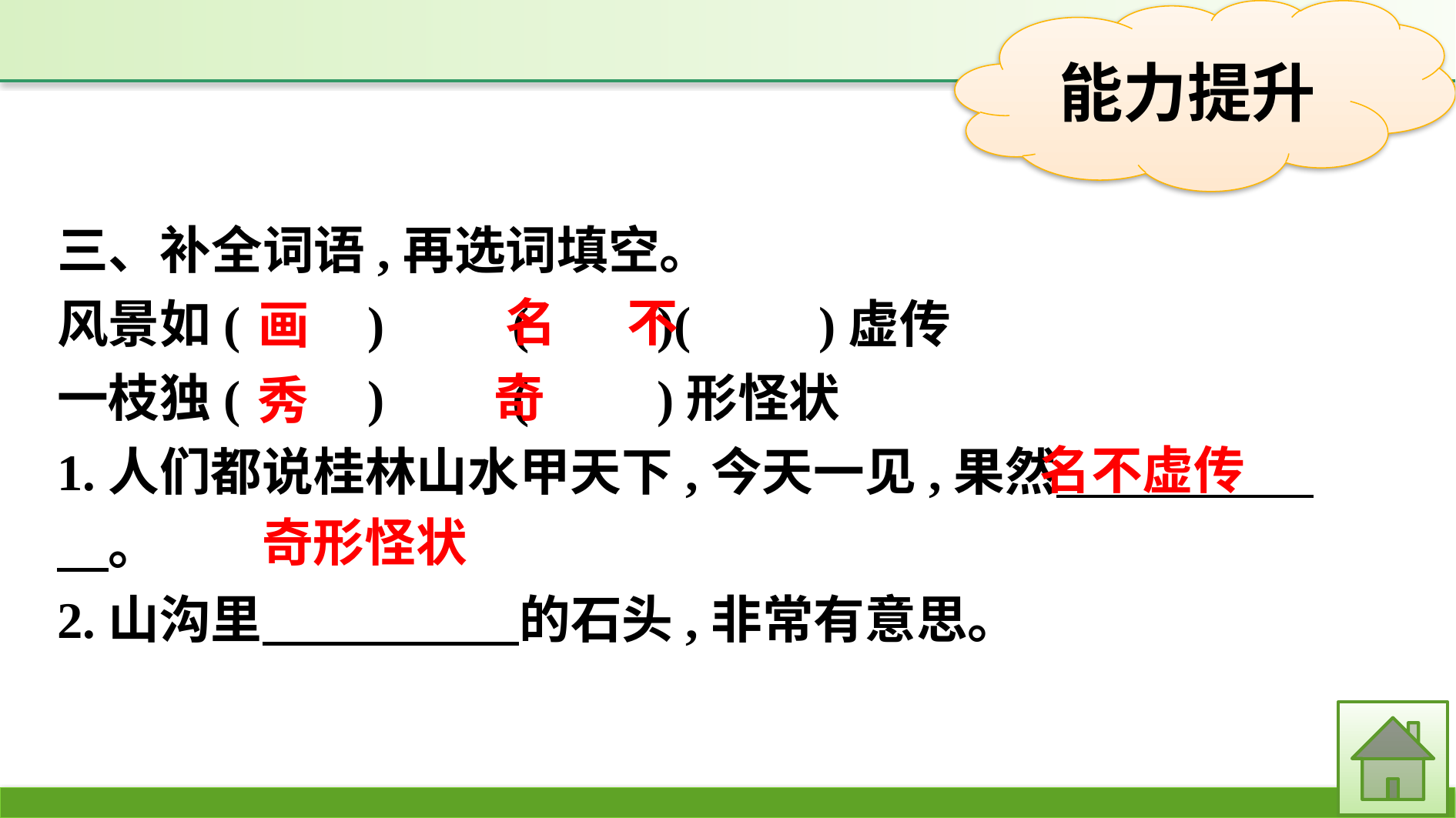

三、补全词语,再选词填空。
风景如(　　)　　(　　)(　　)虚传
一枝独(　　)　　(　　)形怪状
1.人们都说桂林山水甲天下,今天一见,果然　　　　　　。
2.山沟里　　　　　的石头,非常有意思。
名      不
画
奇
秀
名不虚传
奇形怪状